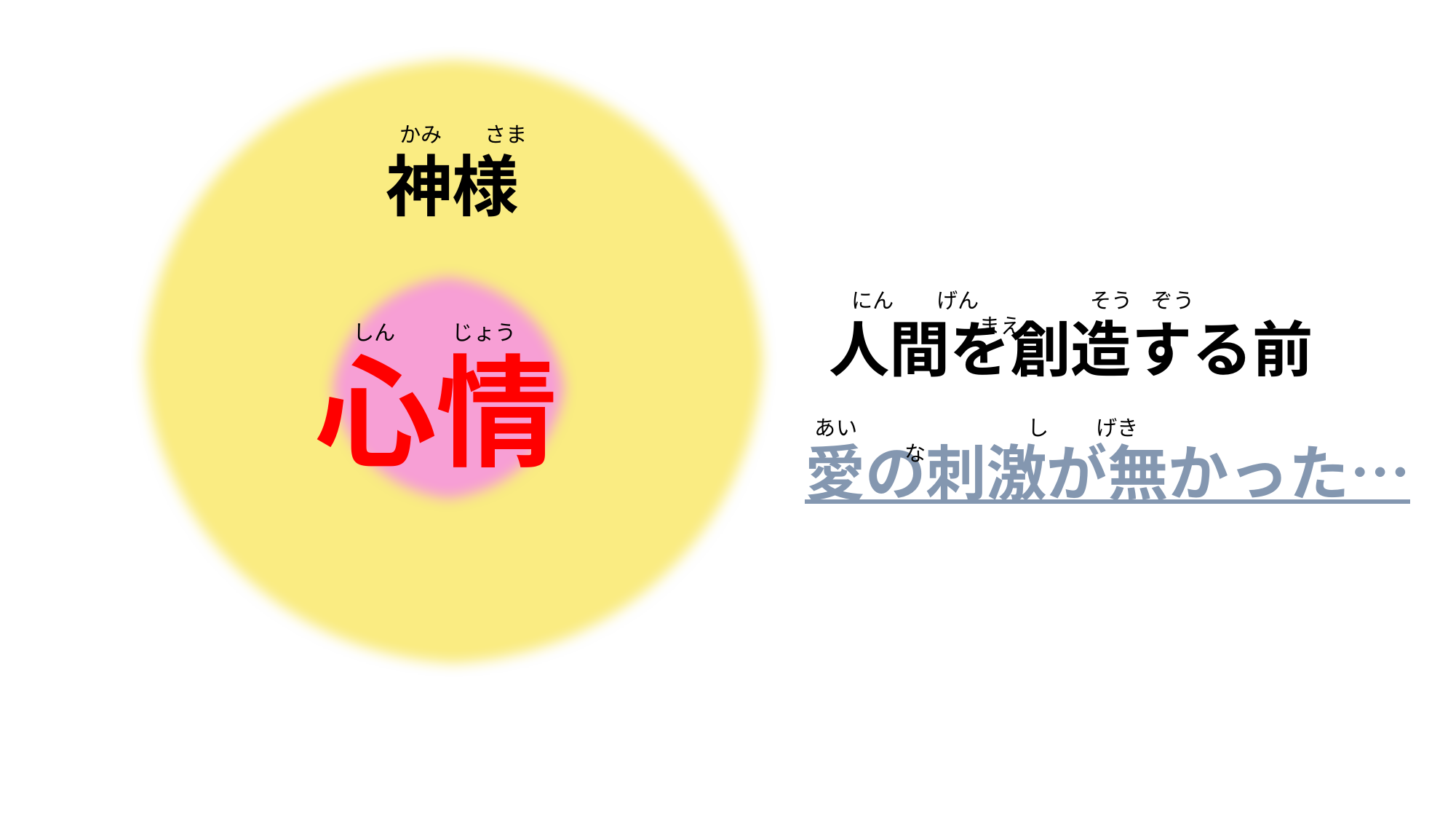

かみ　　さま
神様

にん　　げん　　　　　 そう    ぞう　　　　　　　　　　　まえ
人間を創造する前
しん            じょう
心情
あい　　　　　　　　し 　　げき　　　　　　　 な
愛の刺激が無かった…